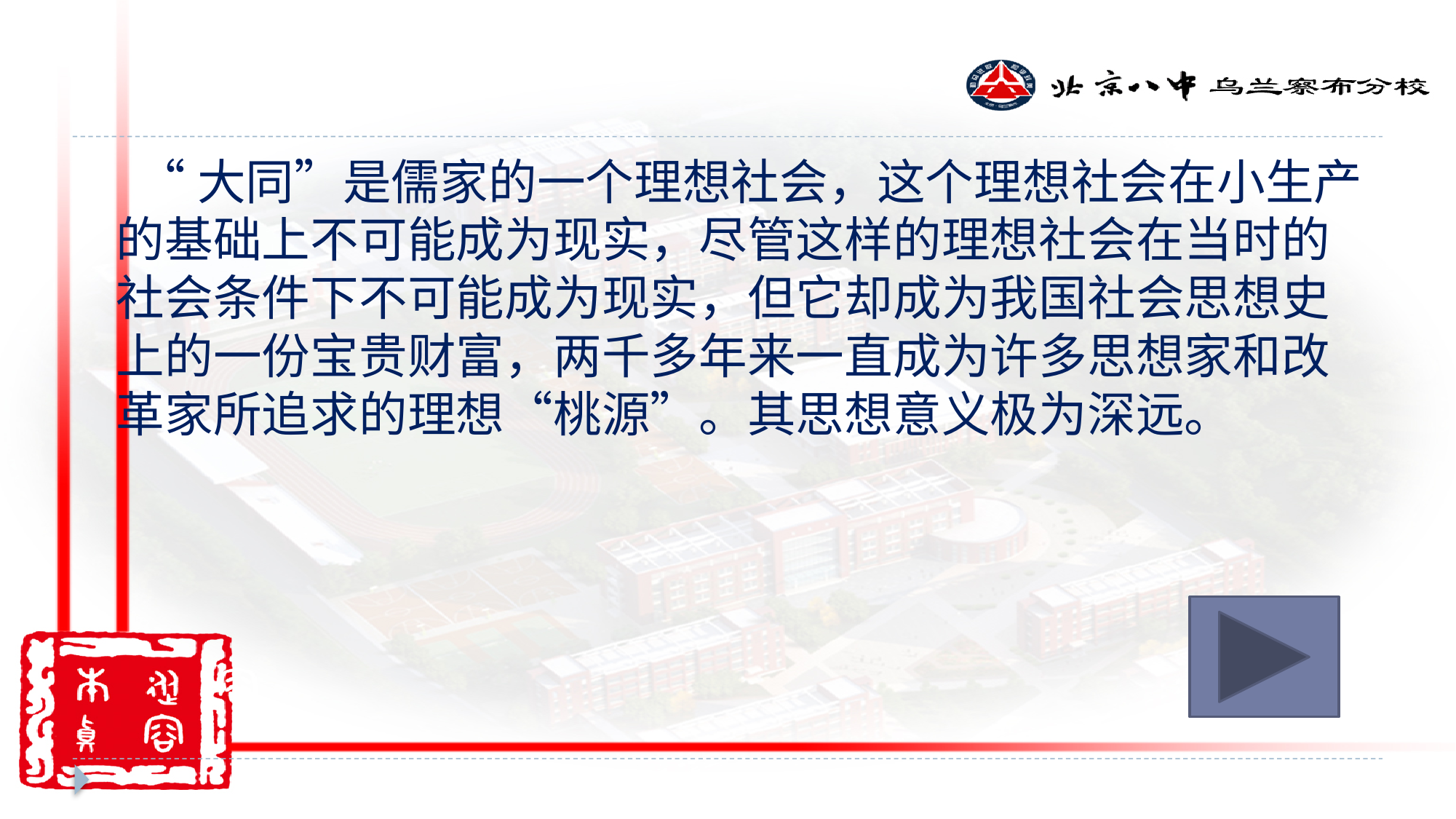

#
      “大同”是儒家的一个理想社会，这个理想社会在小生产的基础上不可能成为现实，尽管这样的理想社会在当时的社会条件下不可能成为现实，但它却成为我国社会思想史上的一份宝贵财富，两千多年来一直成为许多思想家和改革家所追求的理想“桃源”。其思想意义极为深远。